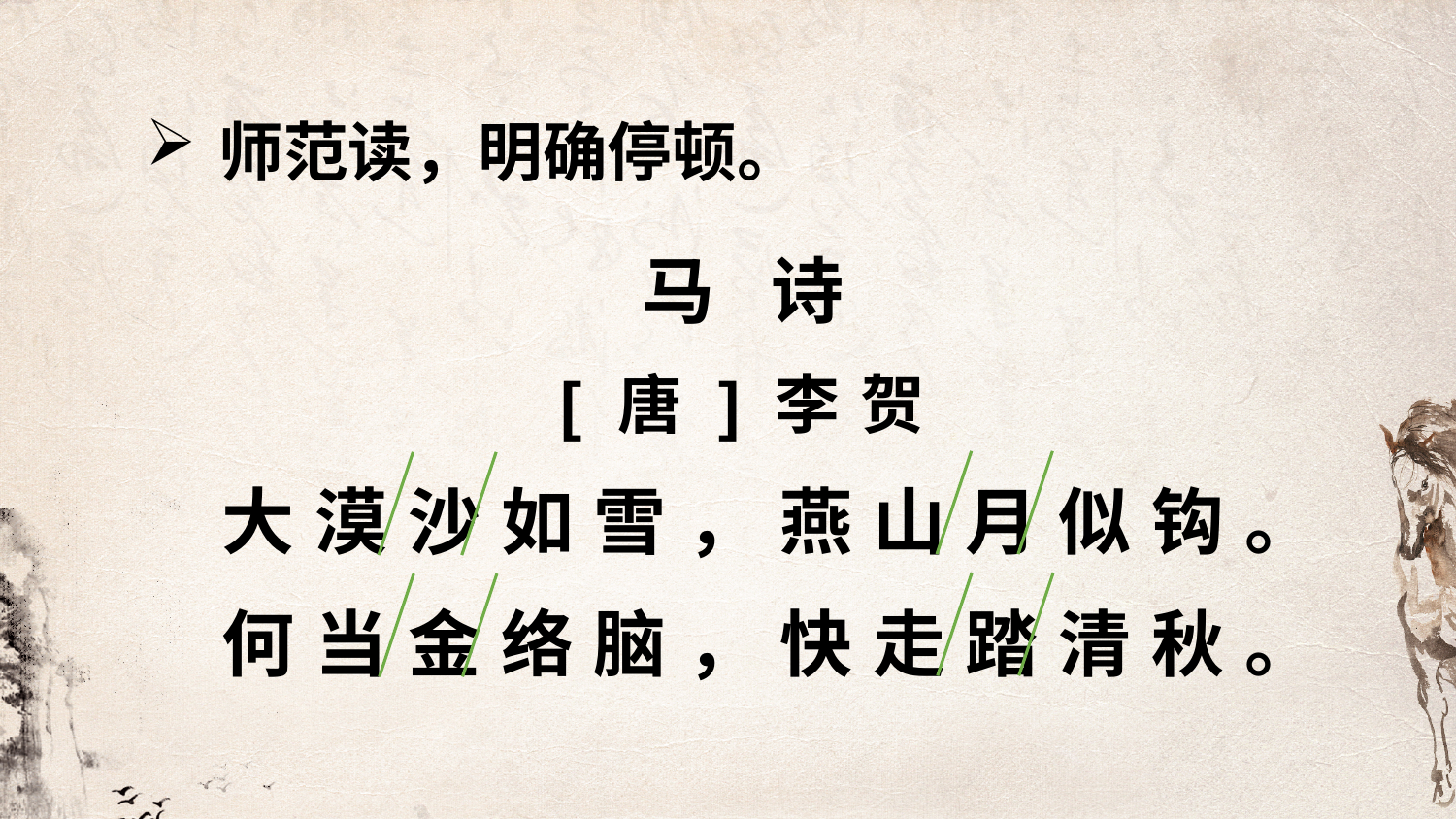

师范读，明确停顿。
马 诗
[唐]李贺
 大漠沙如雪，燕山月似钩。
 何当金络脑，快走踏清秋。